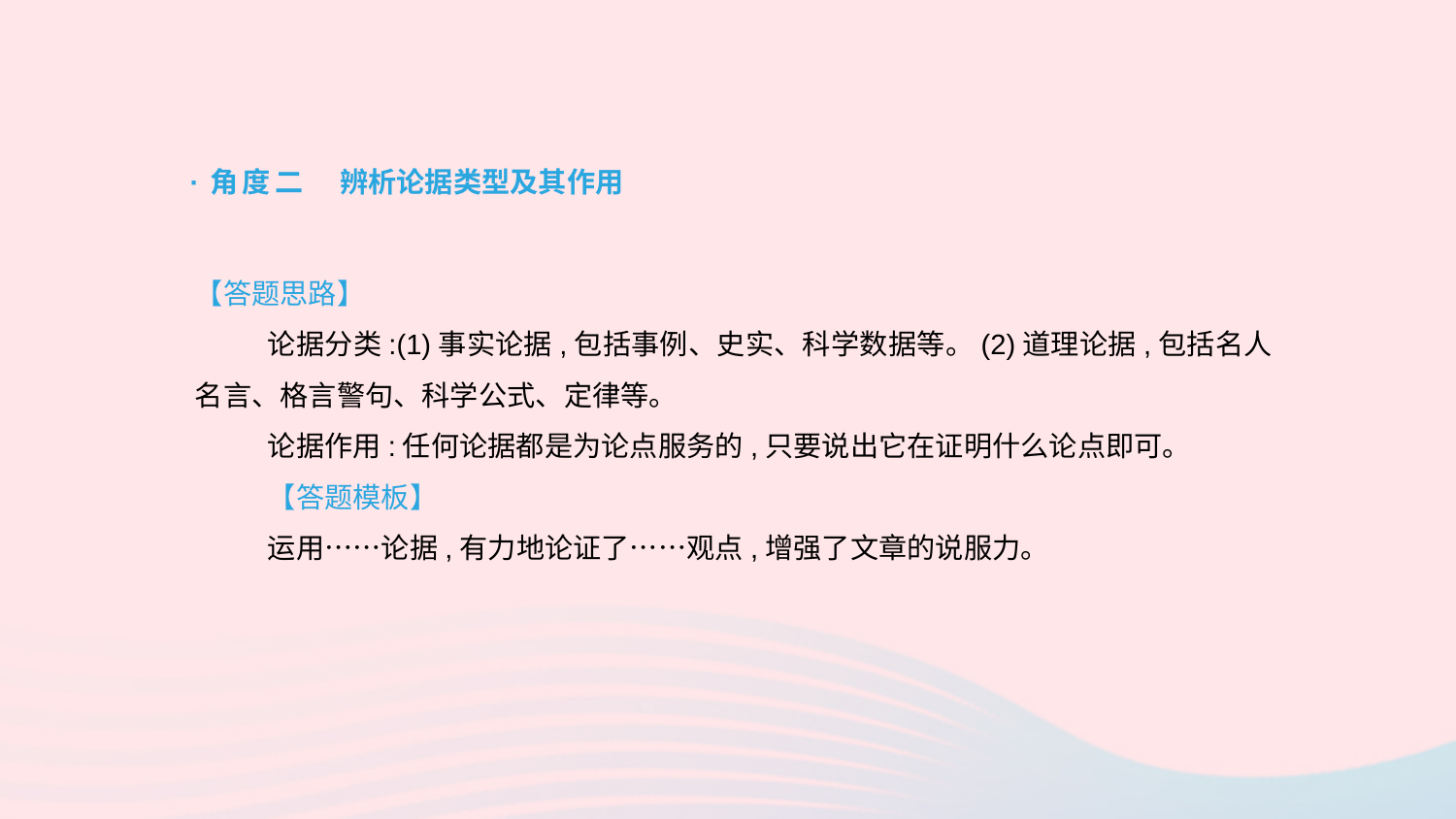

·角度二　辨析论据类型及其作用
【答题思路】
论据分类:(1)事实论据,包括事例、史实、科学数据等。(2)道理论据,包括名人名言、格言警句、科学公式、定律等。
论据作用:任何论据都是为论点服务的,只要说出它在证明什么论点即可。
【答题模板】
运用……论据,有力地论证了……观点,增强了文章的说服力。